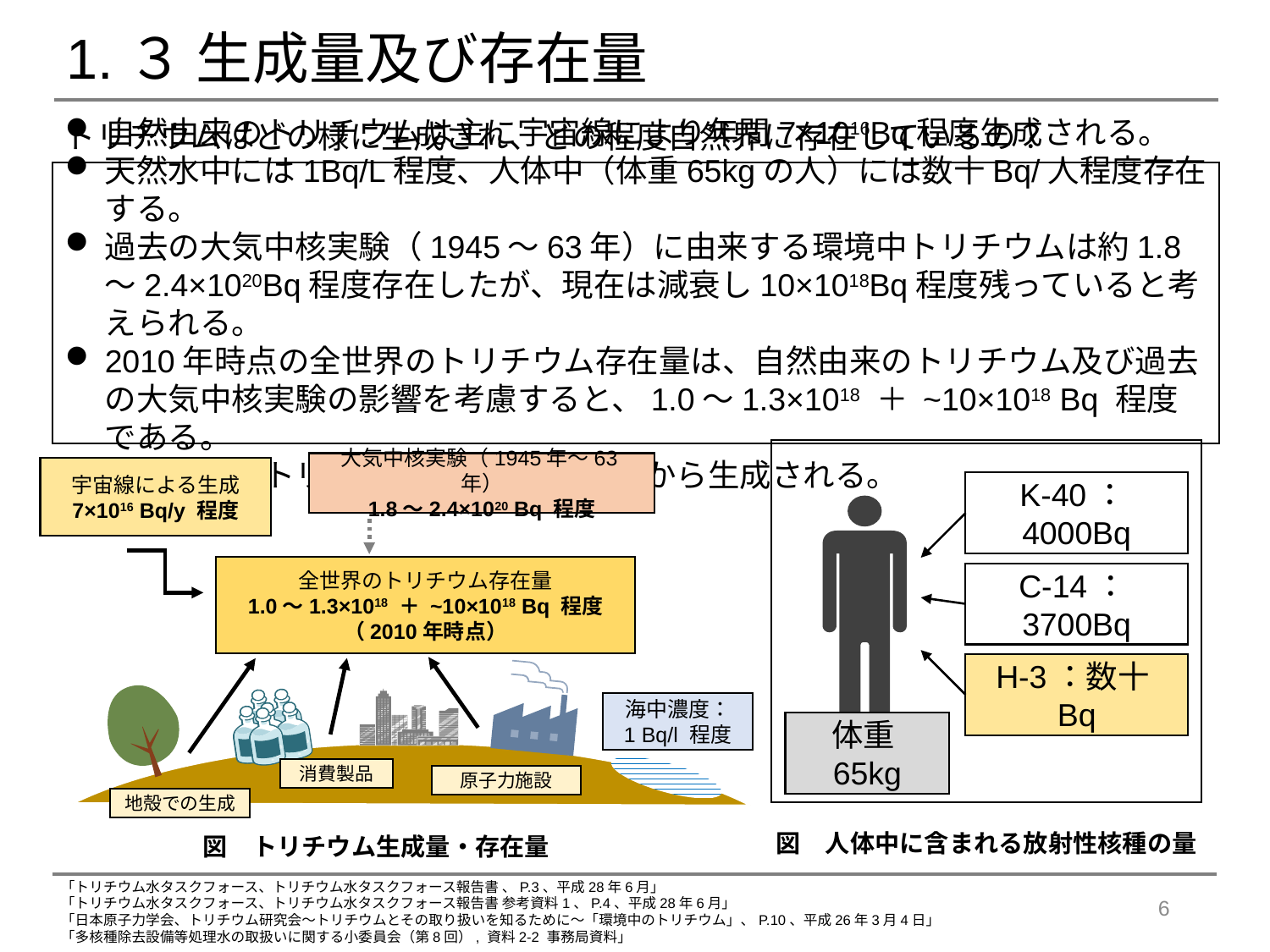

# 1.３ 生成量及び存在量
トリチウムはどの様に生成され、どの程度自然界に存在しているの？
自然由来のトリチウムは主に宇宙線により年間7×1016Bq程度生成される。
天然水中には1Bq/L程度、人体中（体重65kgの人）には数十Bq/人程度存在する。
過去の大気中核実験（1945～63年）に由来する環境中トリチウムは約1.8～2.4×1020Bq程度存在したが、現在は減衰し10×1018Bq程度残っていると考えられる。
2010年時点の全世界のトリチウム存在量は、自然由来のトリチウム及び過去の大気中核実験の影響を考慮すると、1.0～1.3×1018 ＋ ~10×1018 Bq 程度である。
人工由来のトリチウムは原子力施設等から生成される。

大気中核実験（1945年～63年）
1.8～2.4×1020 Bq 程度
宇宙線による生成
7×1016 Bq/y 程度
K-40：4000Bq

全世界のトリチウム存在量
1.0～1.3×1018 ＋ ~10×1018 Bq 程度（2010年時点）
C-14：3700Bq
H-3：数十Bq

海中濃度：
1 Bq/l 程度
体重65kg
消費製品

原子力施設
地殻での生成
図　人体中に含まれる放射性核種の量
図　トリチウム生成量・存在量
「トリチウム水タスクフォース、トリチウム水タスクフォース報告書 、P.3、平成28年6月」
「トリチウム水タスクフォース、トリチウム水タスクフォース報告書 参考資料1、P.4、平成28年6月」
「日本原子力学会、トリチウム研究会～トリチウムとその取り扱いを知るために～「環境中のトリチウム」、P.10、平成26年3月4日」
「多核種除去設備等処理水の取扱いに関する小委員会（第8回）, 資料2-2 事務局資料」
6